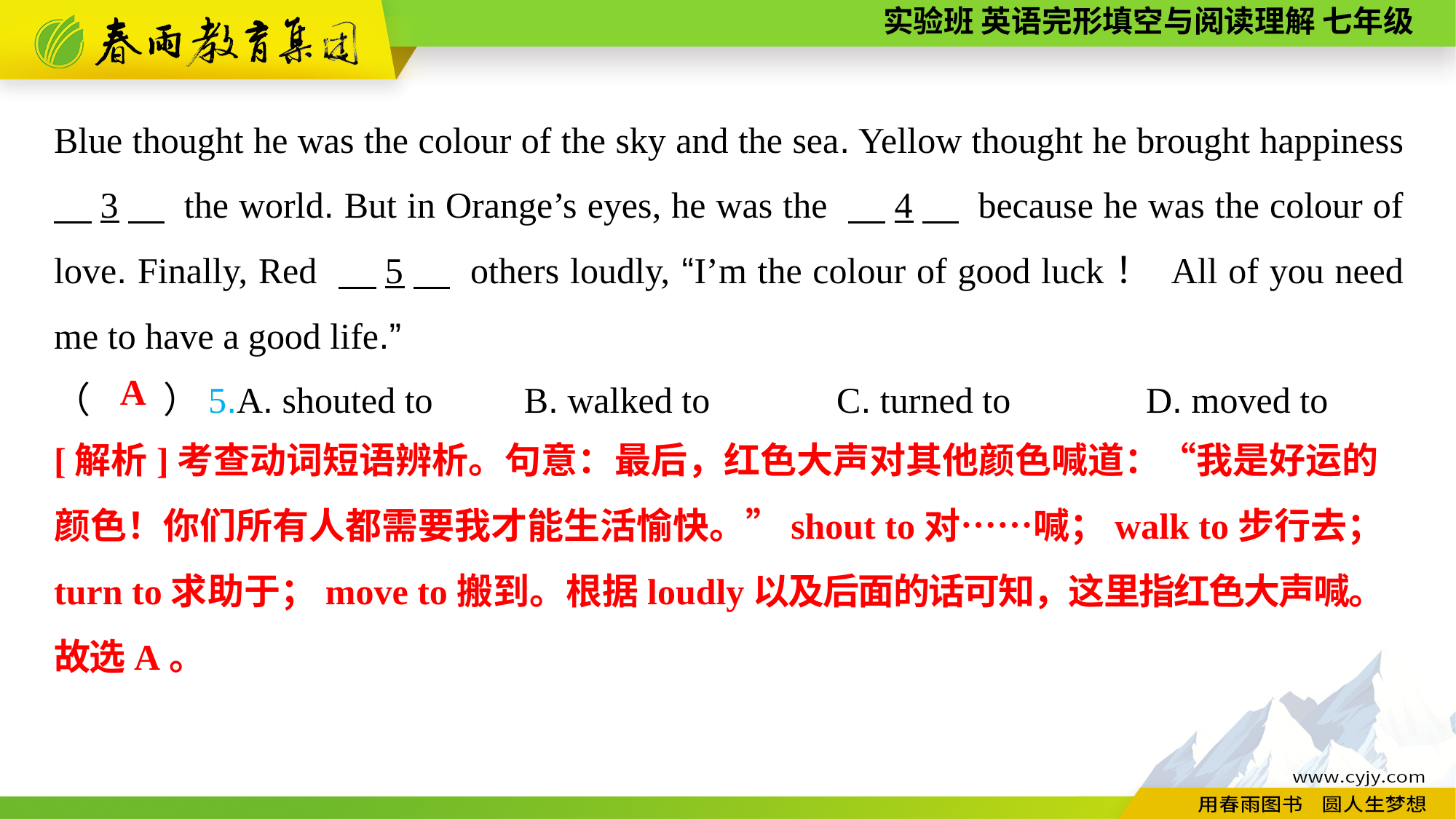

Blue thought he was the colour of the sky and the sea. Yellow thought he brought happiness 　3　 the world. But in Orange’s eyes, he was the 　4　 because he was the colour of love. Finally, Red 　5　 others loudly, “I’m the colour of good luck！ All of you need me to have a good life.”
（　　）5.A. shouted to          B. walked to      	  C. turned to		D. moved to
A
[解析]考查动词短语辨析。句意：最后，红色大声对其他颜色喊道：“我是好运的颜色！你们所有人都需要我才能生活愉快。”shout to对……喊；walk to步行去；turn to求助于；move to搬到。根据loudly以及后面的话可知，这里指红色大声喊。故选A。